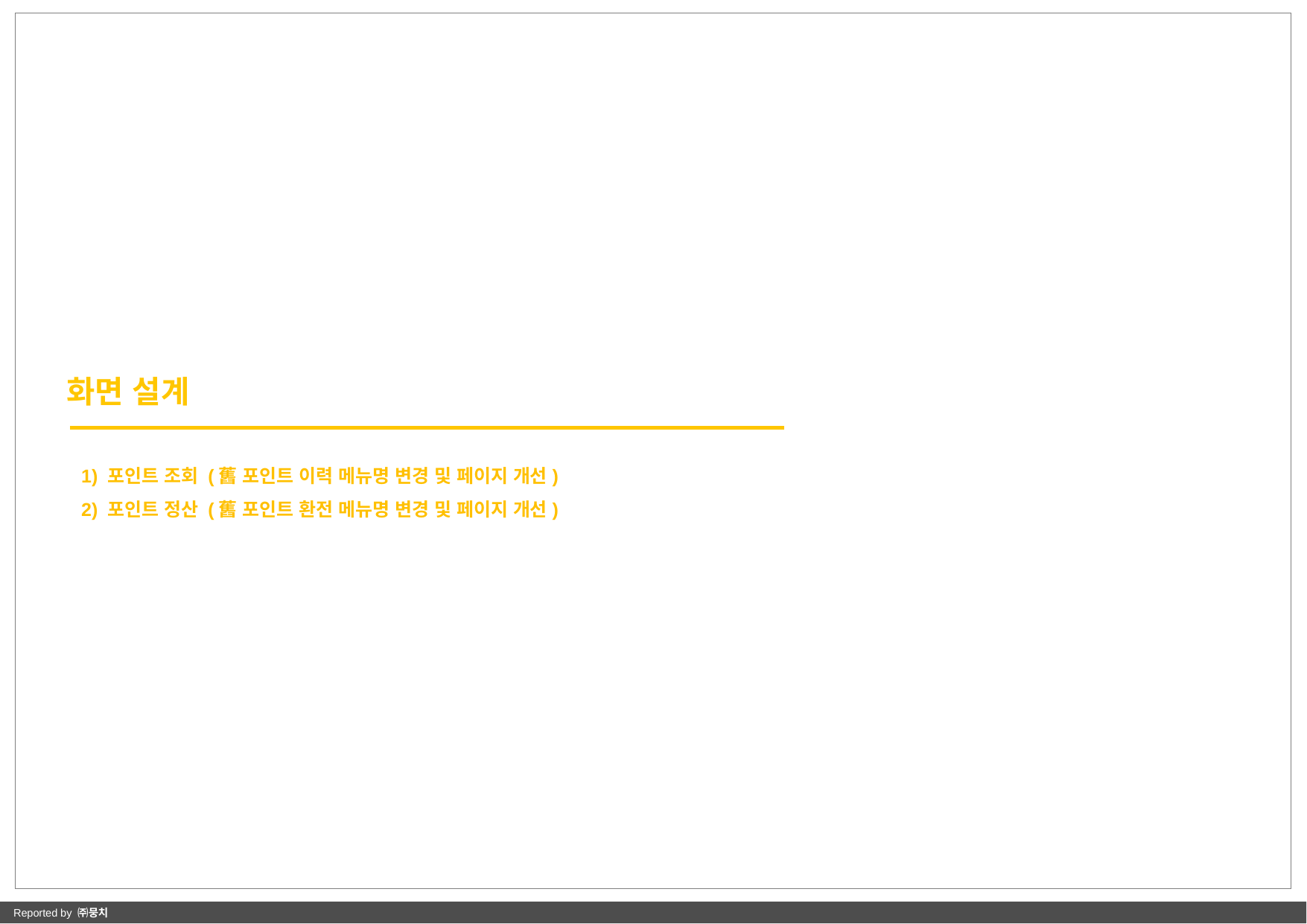

화면 설계
1) 포인트 조회 (舊 포인트 이력 메뉴명 변경 및 페이지 개선)
2) 포인트 정산 (舊 포인트 환전 메뉴명 변경 및 페이지 개선)